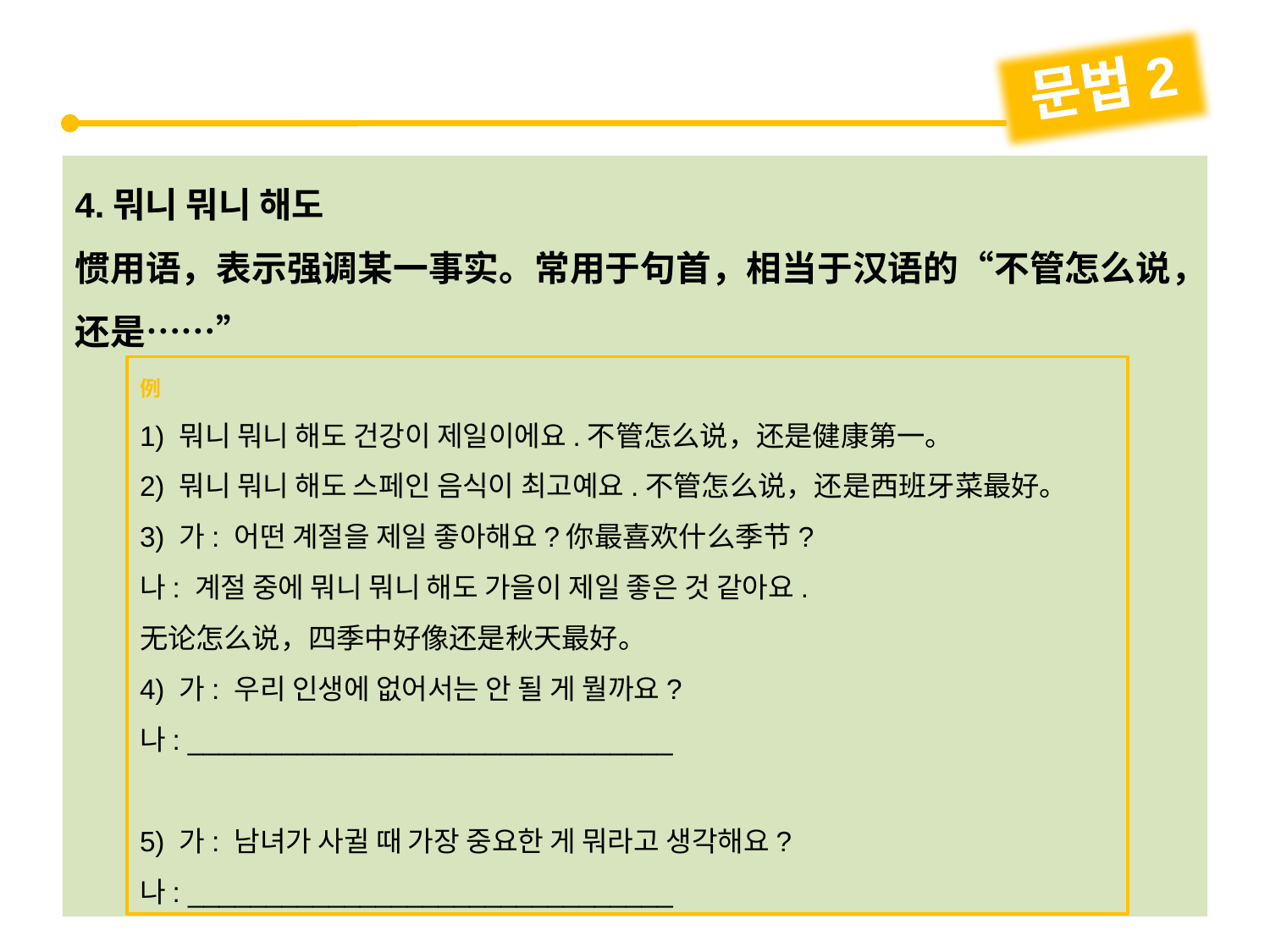

문법2
4.뭐니 뭐니 해도
惯用语，表示强调某一事实。常用于句首，相当于汉语的“不管怎么说，还是……”

例
1) 뭐니 뭐니 해도 건강이 제일이에요.不管怎么说，还是健康第一。
2) 뭐니 뭐니 해도 스페인 음식이 최고예요.不管怎么说，还是西班牙菜最好。
3) 가: 어떤 계절을 제일 좋아해요?你最喜欢什么季节?
나: 계절 중에 뭐니 뭐니 해도 가을이 제일 좋은 것 같아요.
无论怎么说，四季中好像还是秋天最好。
4) 가: 우리 인생에 없어서는 안 될 게 뭘까요?
나: _______________________________
5) 가: 남녀가 사귈 때 가장 중요한 게 뭐라고 생각해요?
나: _______________________________